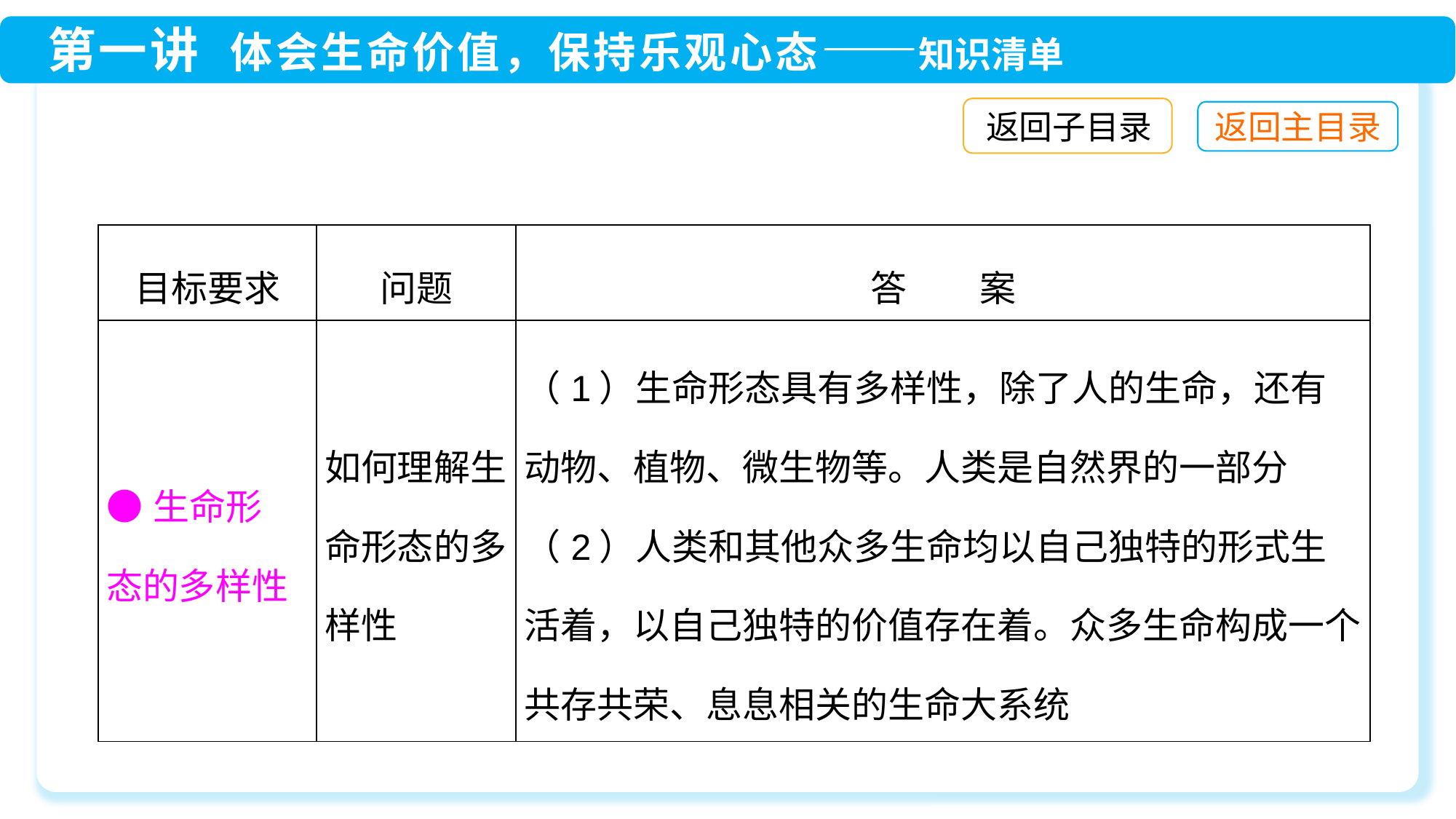

返回子目录
| 目标要求 | 问题 | 答　　案 |
| --- | --- | --- |
| ●生命形 态的多样性 | 如何理解生命形态的多样性 | （1）生命形态具有多样性，除了人的生命，还有动物、植物、微生物等。人类是自然界的一部分 （2）人类和其他众多生命均以自己独特的形式生活着，以自己独特的价值存在着。众多生命构成一个共存共荣、息息相关的生命大系统 |